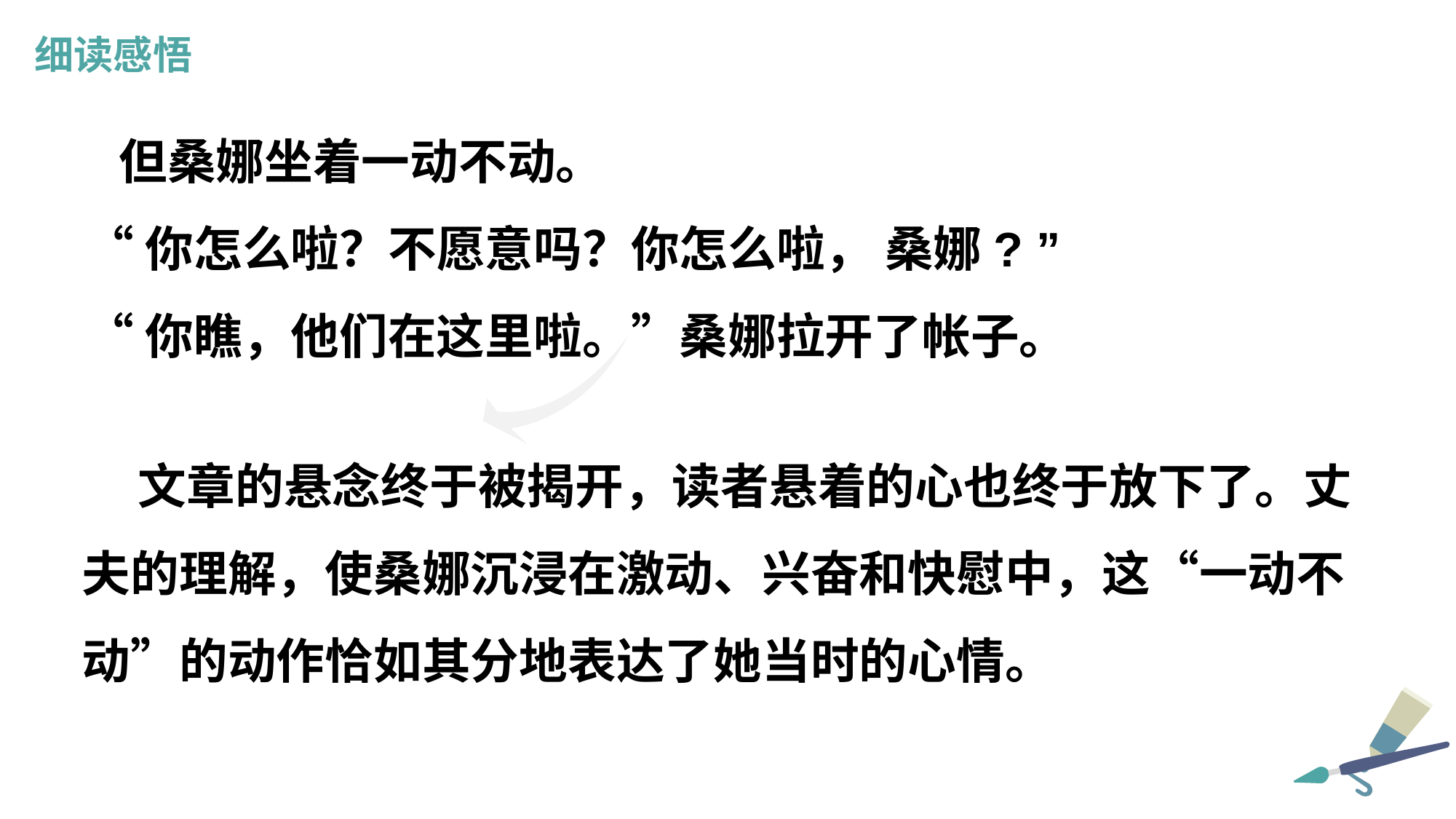

细读感悟
  但桑娜坐着一动不动。
“你怎么啦？不愿意吗？你怎么啦， 桑娜? ”
“你瞧，他们在这里啦。”桑娜拉开了帐子。

    文章的悬念终于被揭开，读者悬着的心也终于放下了。丈夫的理解，使桑娜沉浸在激动、兴奋和快慰中，这“一动不动”的动作恰如其分地表达了她当时的心情。